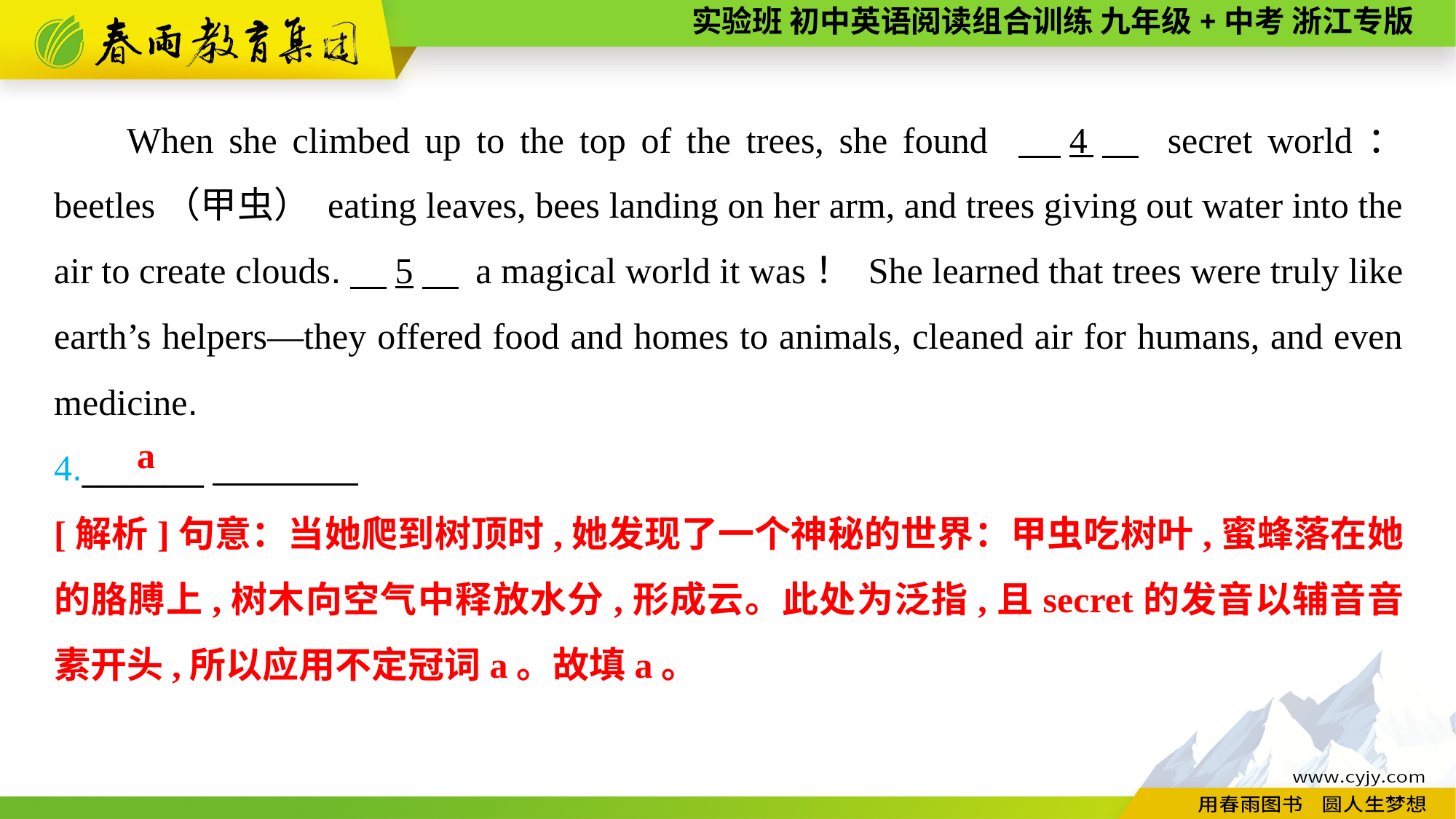

When she climbed up to the top of the trees, she found 　4　 secret world： beetles（甲虫） eating leaves, bees landing on her arm, and trees giving out water into the air to create clouds.　5　 a magical world it was！ She learned that trees were truly like earth’s helpers—they offered food and homes to animals, cleaned air for humans, and even medicine.
4.______
a
[解析]句意：当她爬到树顶时,她发现了一个神秘的世界：甲虫吃树叶,蜜蜂落在她的胳膊上,树木向空气中释放水分,形成云。此处为泛指,且secret的发音以辅音音素开头,所以应用不定冠词a。故填a。